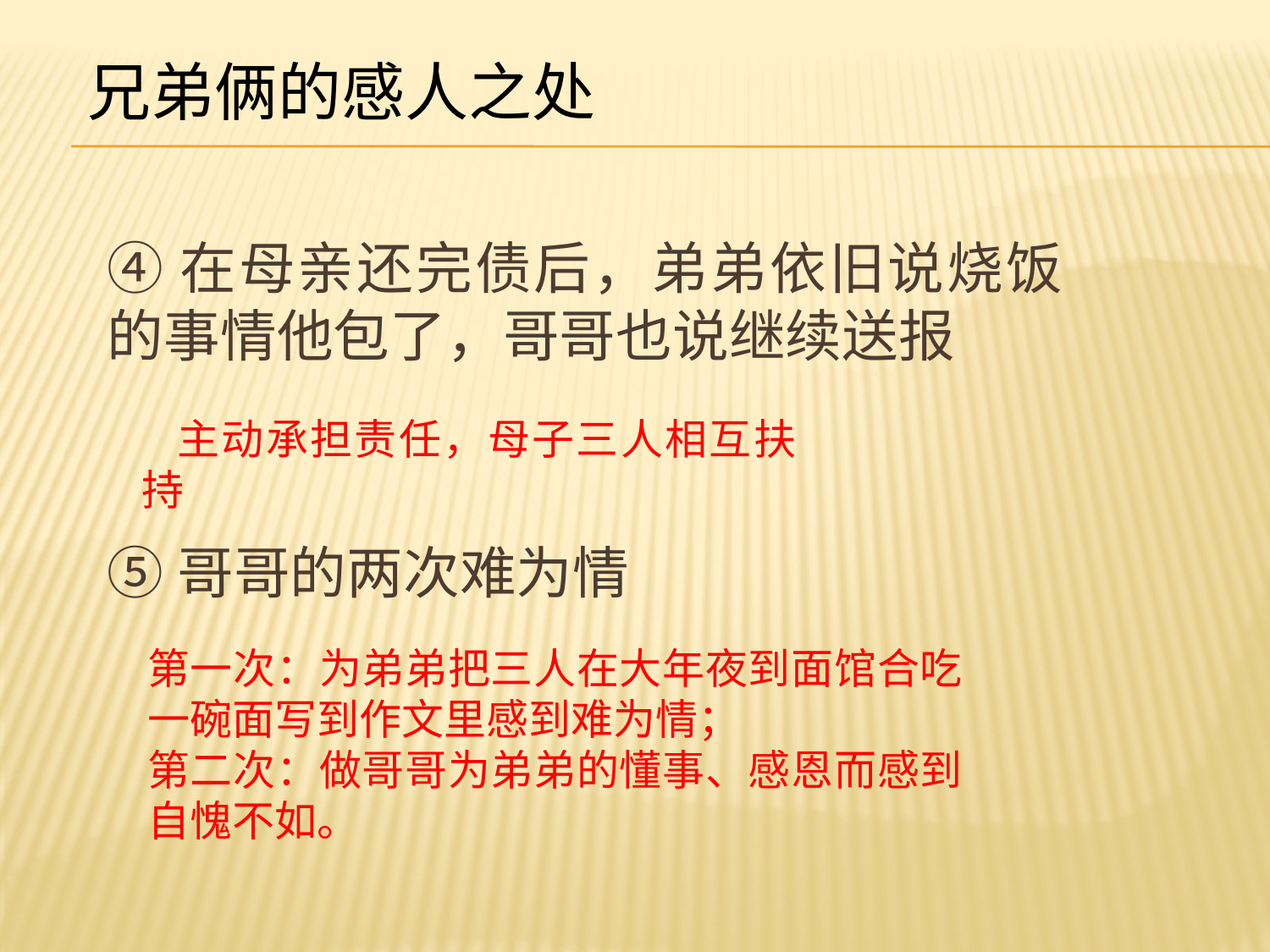

兄弟俩的感人之处
④在母亲还完债后，弟弟依旧说烧饭的事情他包了，哥哥也说继续送报

⑤哥哥的两次难为情
  主动承担责任，母子三人相互扶持
第一次：为弟弟把三人在大年夜到面馆合吃一碗面写到作文里感到难为情；
第二次：做哥哥为弟弟的懂事、感恩而感到自愧不如。